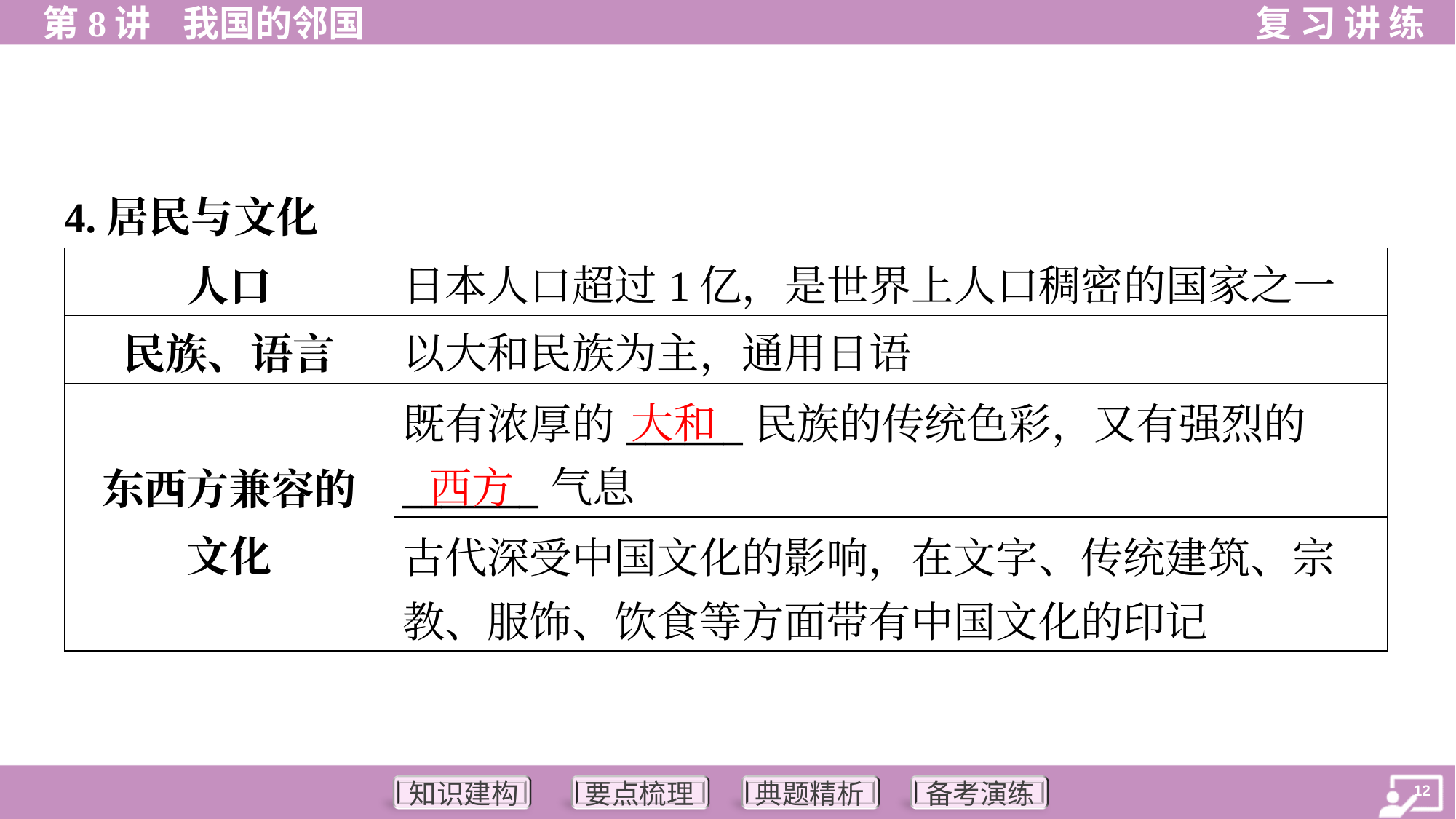

4.居民与文化
| 人口 | 日本人口超过1亿，是世界上人口稠密的国家之一 |
| --- | --- |
| 民族、语言 | 以大和民族为主，通用日语 |
| 东西方兼容的 文化 | 既有浓厚的\_\_\_\_\_\_民族的传统色彩，又有强烈的 \_\_\_\_\_\_\_气息 |
|  | 古代深受中国文化的影响，在文字、传统建筑、宗 教、服饰、饮食等方面带有中国文化的印记 |
大和
西方